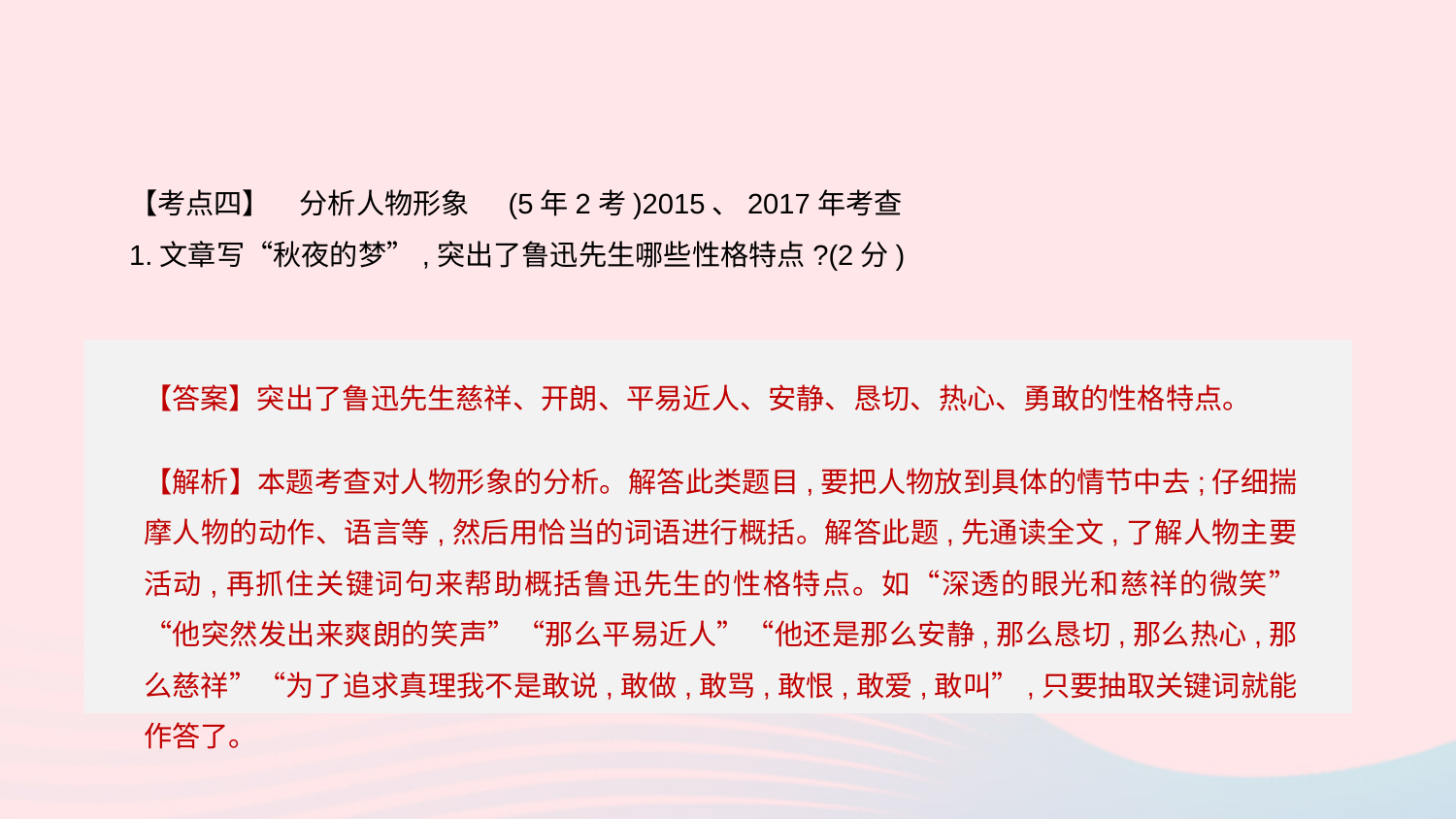

【考点四】　分析人物形象     (5年2考)2015、2017年考查
1.文章写“秋夜的梦”,突出了鲁迅先生哪些性格特点?(2分)

【答案】突出了鲁迅先生慈祥、开朗、平易近人、安静、恳切、热心、勇敢的性格特点。
【解析】本题考查对人物形象的分析。解答此类题目,要把人物放到具体的情节中去;仔细揣摩人物的动作、语言等,然后用恰当的词语进行概括。解答此题,先通读全文,了解人物主要活动,再抓住关键词句来帮助概括鲁迅先生的性格特点。如“深透的眼光和慈祥的微笑”“他突然发出来爽朗的笑声”“那么平易近人”“他还是那么安静,那么恳切,那么热心,那么慈祥”“为了追求真理我不是敢说,敢做,敢骂,敢恨,敢爱,敢叫”,只要抽取关键词就能作答了。